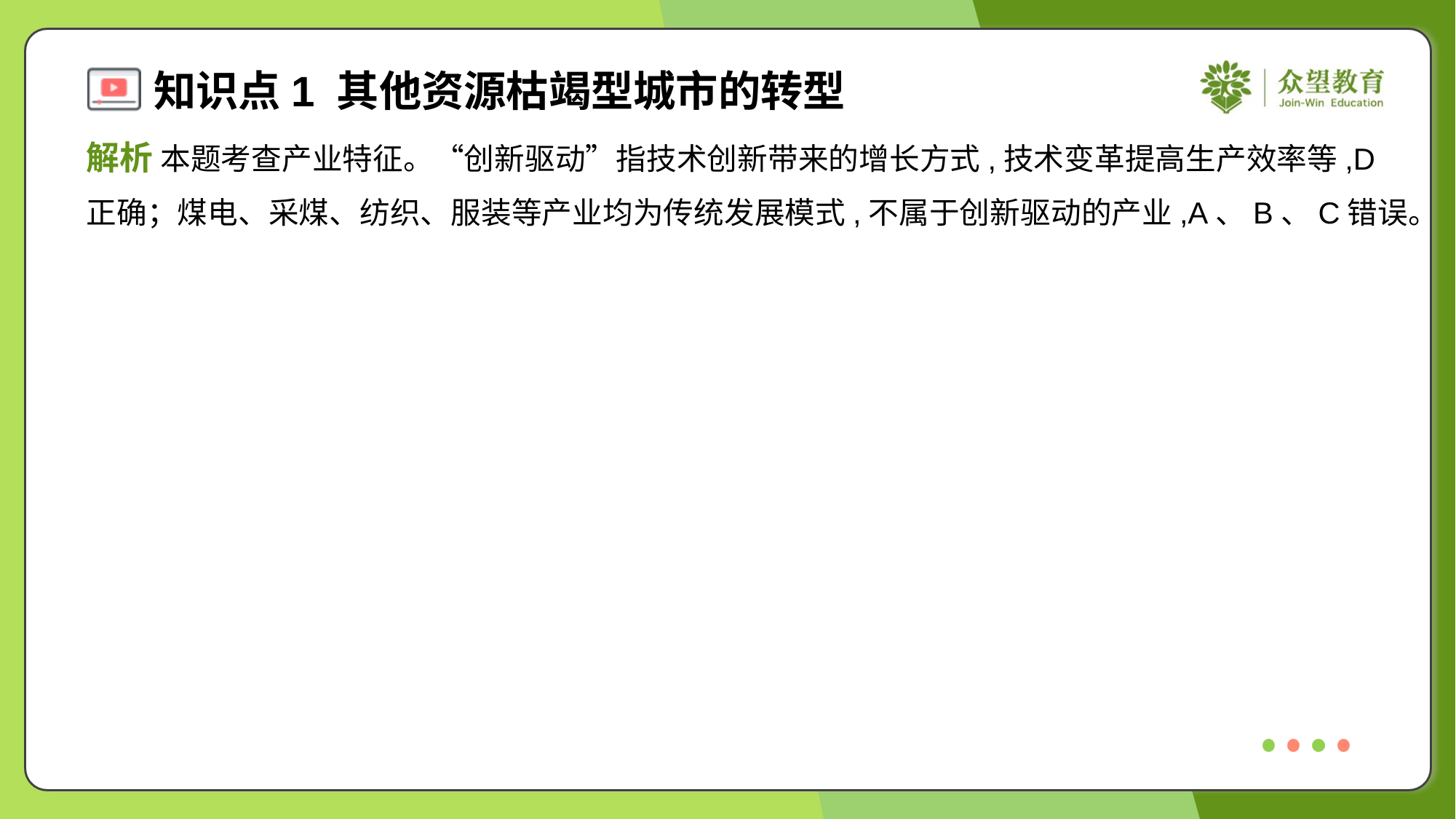

解析 本题考查产业特征。“创新驱动”指技术创新带来的增长方式,技术变革提高生产效率等,D
正确；煤电、采煤、纺织、服装等产业均为传统发展模式,不属于创新驱动的产业,A、B、C错误。